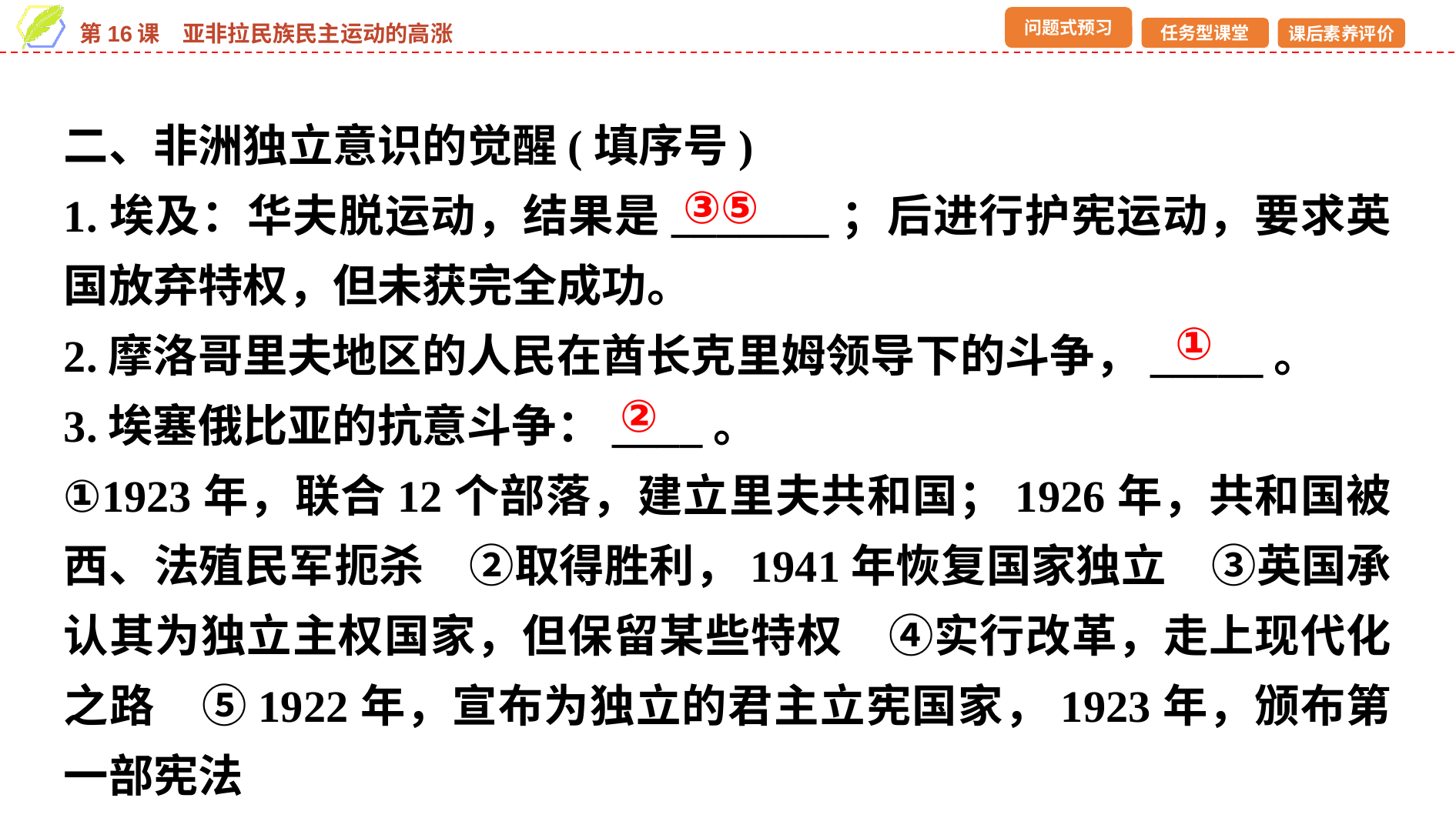

二、非洲独立意识的觉醒(填序号)
1.埃及：华夫脱运动，结果是_______；后进行护宪运动，要求英国放弃特权，但未获完全成功。
2.摩洛哥里夫地区的人民在酋长克里姆领导下的斗争，_____。
3.埃塞俄比亚的抗意斗争：____。
①1923年，联合12个部落，建立里夫共和国；1926年，共和国被西、法殖民军扼杀　②取得胜利，1941年恢复国家独立　③英国承认其为独立主权国家，但保留某些特权　④实行改革，走上现代化之路　⑤1922年，宣布为独立的君主立宪国家，1923年，颁布第一部宪法
③⑤
①
②